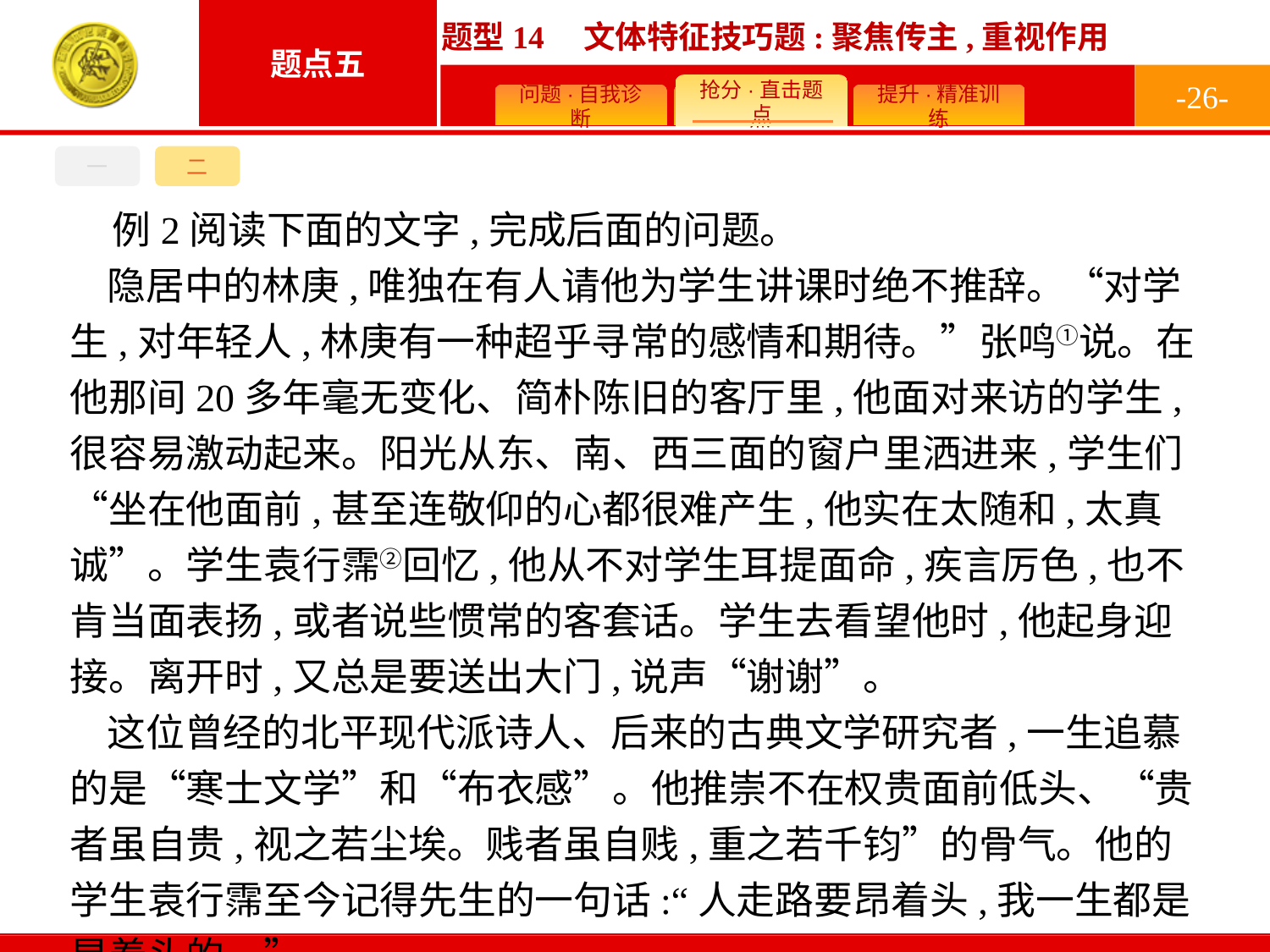

-26-
一
二
例2阅读下面的文字,完成后面的问题。
隐居中的林庚,唯独在有人请他为学生讲课时绝不推辞。“对学生,对年轻人,林庚有一种超乎寻常的感情和期待。”张鸣①说。在他那间20多年毫无变化、简朴陈旧的客厅里,他面对来访的学生,很容易激动起来。阳光从东、南、西三面的窗户里洒进来,学生们“坐在他面前,甚至连敬仰的心都很难产生,他实在太随和,太真诚”。学生袁行霈②回忆,他从不对学生耳提面命,疾言厉色,也不肯当面表扬,或者说些惯常的客套话。学生去看望他时,他起身迎接。离开时,又总是要送出大门,说声“谢谢”。
这位曾经的北平现代派诗人、后来的古典文学研究者,一生追慕的是“寒士文学”和“布衣感”。他推崇不在权贵面前低头、“贵者虽自贵,视之若尘埃。贱者虽自贱,重之若千钧”的骨气。他的学生袁行霈至今记得先生的一句话:“人走路要昂着头,我一生都是昂着头的。”